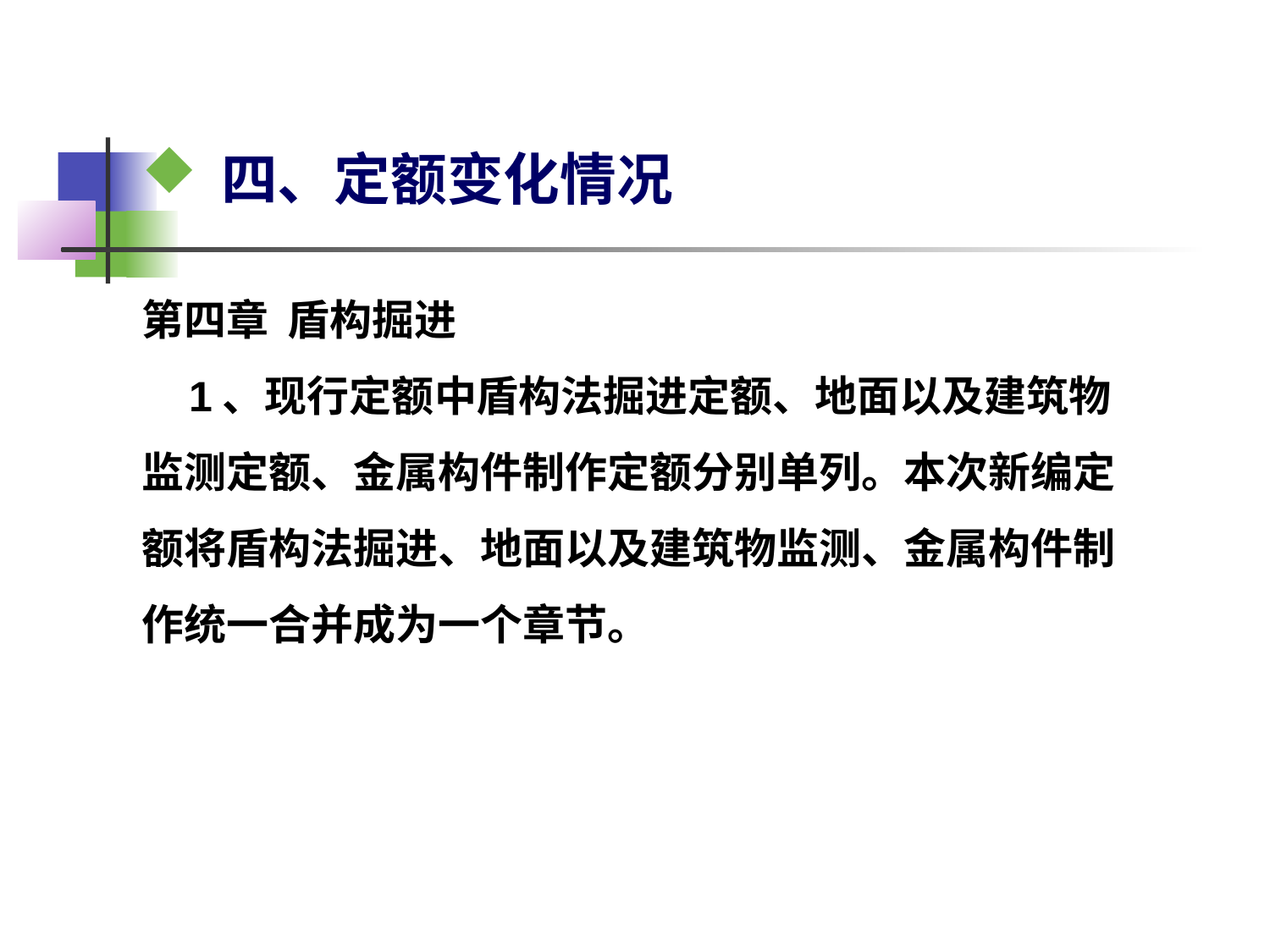

# 四、定额变化情况
第四章  盾构掘进
    1、现行定额中盾构法掘进定额、地面以及建筑物监测定额、金属构件制作定额分别单列。本次新编定额将盾构法掘进、地面以及建筑物监测、金属构件制作统一合并成为一个章节。